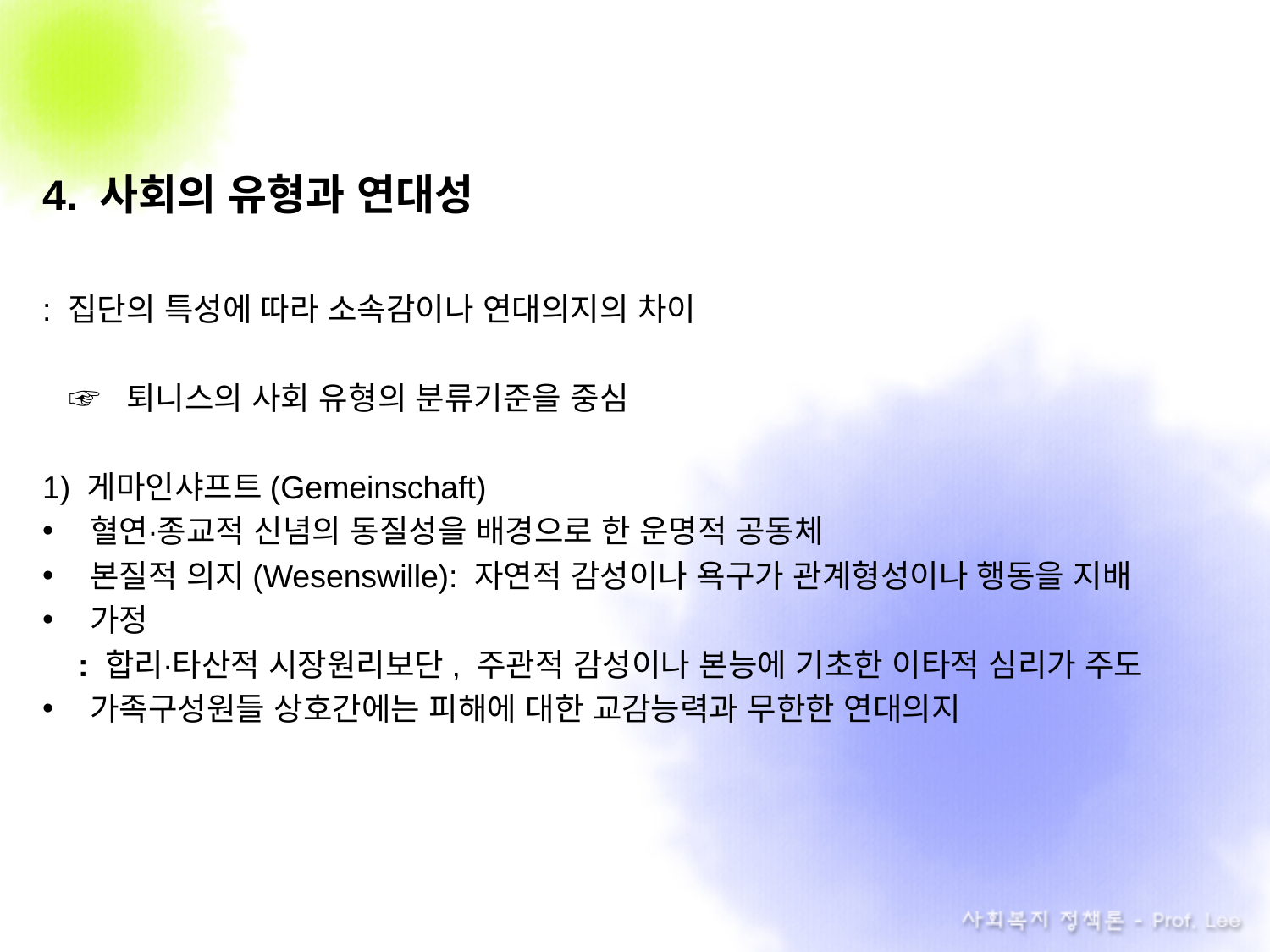

4. 사회의 유형과 연대성

: 집단의 특성에 따라 소속감이나 연대의지의 차이

   ☞  퇴니스의 사회 유형의 분류기준을 중심

1) 게마인샤프트(Gemeinschaft)
혈연∙종교적 신념의 동질성을 배경으로 한 운명적 공동체
본질적 의지(Wesenswille): 자연적 감성이나 욕구가 관계형성이나 행동을 지배
가정
    : 합리∙타산적 시장원리보단, 주관적 감성이나 본능에 기초한 이타적 심리가 주도
가족구성원들 상호간에는 피해에 대한 교감능력과 무한한 연대의지